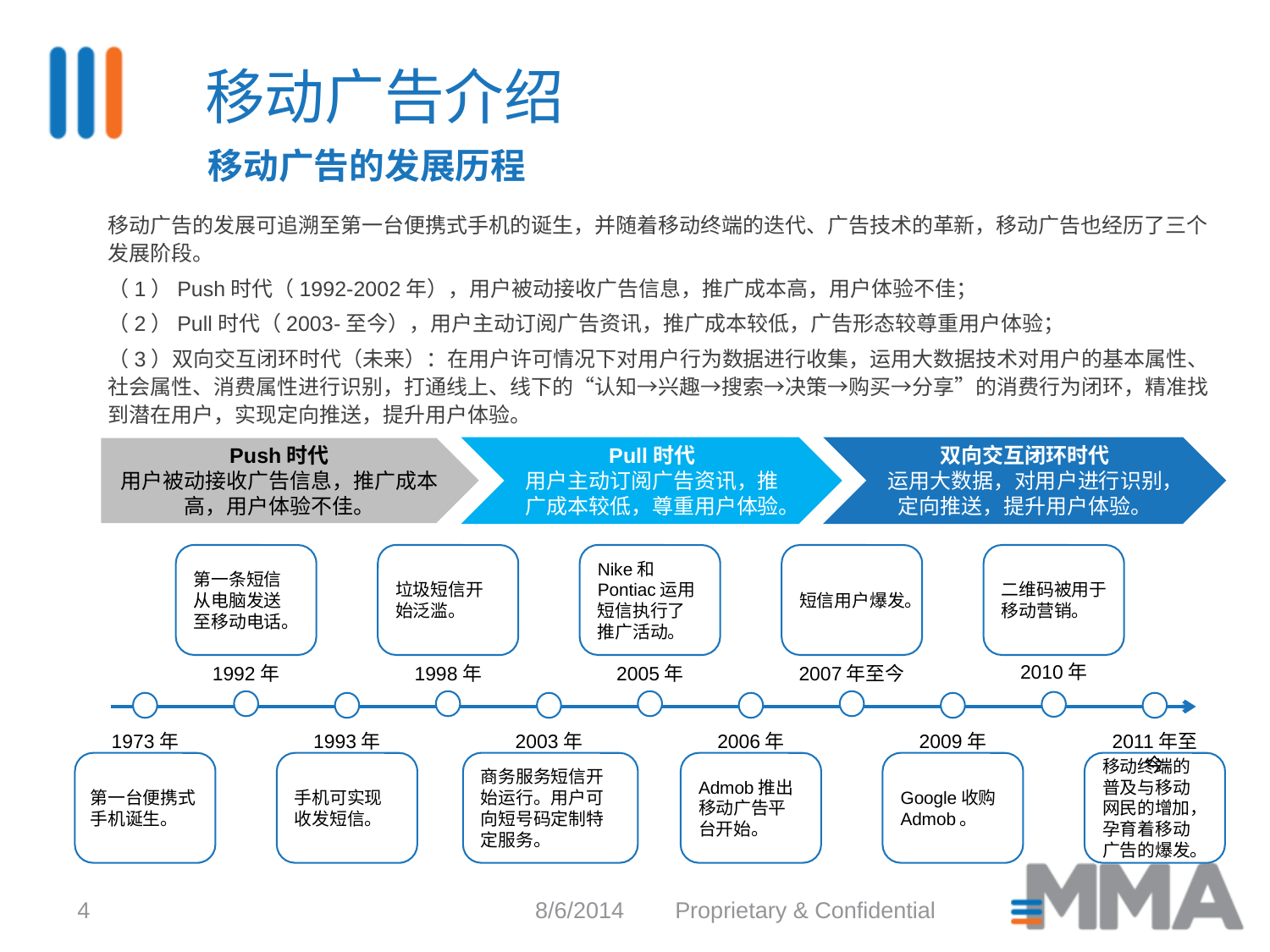

移动广告介绍
移动广告的发展历程
移动广告的发展可追溯至第一台便携式手机的诞生，并随着移动终端的迭代、广告技术的革新，移动广告也经历了三个发展阶段。
（1）Push时代（1992-2002年），用户被动接收广告信息，推广成本高，用户体验不佳；
（2）Pull时代（2003-至今），用户主动订阅广告资讯，推广成本较低，广告形态较尊重用户体验；
（3）双向交互闭环时代（未来）：在用户许可情况下对用户行为数据进行收集，运用大数据技术对用户的基本属性、社会属性、消费属性进行识别，打通线上、线下的“认知→兴趣→搜索→决策→购买→分享”的消费行为闭环，精准找到潜在用户，实现定向推送，提升用户体验。

Push时代
用户被动接收广告信息，推广成本高，用户体验不佳。
Pull时代
用户主动订阅广告资讯，推广成本较低，尊重用户体验。
双向交互闭环时代
运用大数据，对用户进行识别，定向推送，提升用户体验。
第一条短信从电脑发送至移动电话。
1992年

垃圾短信开始泛滥。
1998年

Nike和Pontiac运用短信执行了推广活动。
2005年

短信用户爆发。
2007年至今

二维码被用于移动营销。
2010年

1973年
第一台便携式手机诞生。

1993年
手机可实现收发短信。

2003年
商务服务短信开始运行。用户可向短号码定制特定服务。

2006年
Admob推出移动广告平台开始。

2009年
Google收购Admob。

2011年至今
移动终端的普及与移动网民的增加，孕育着移动广告的爆发。

4
8/6/2014
Proprietary & Confidential